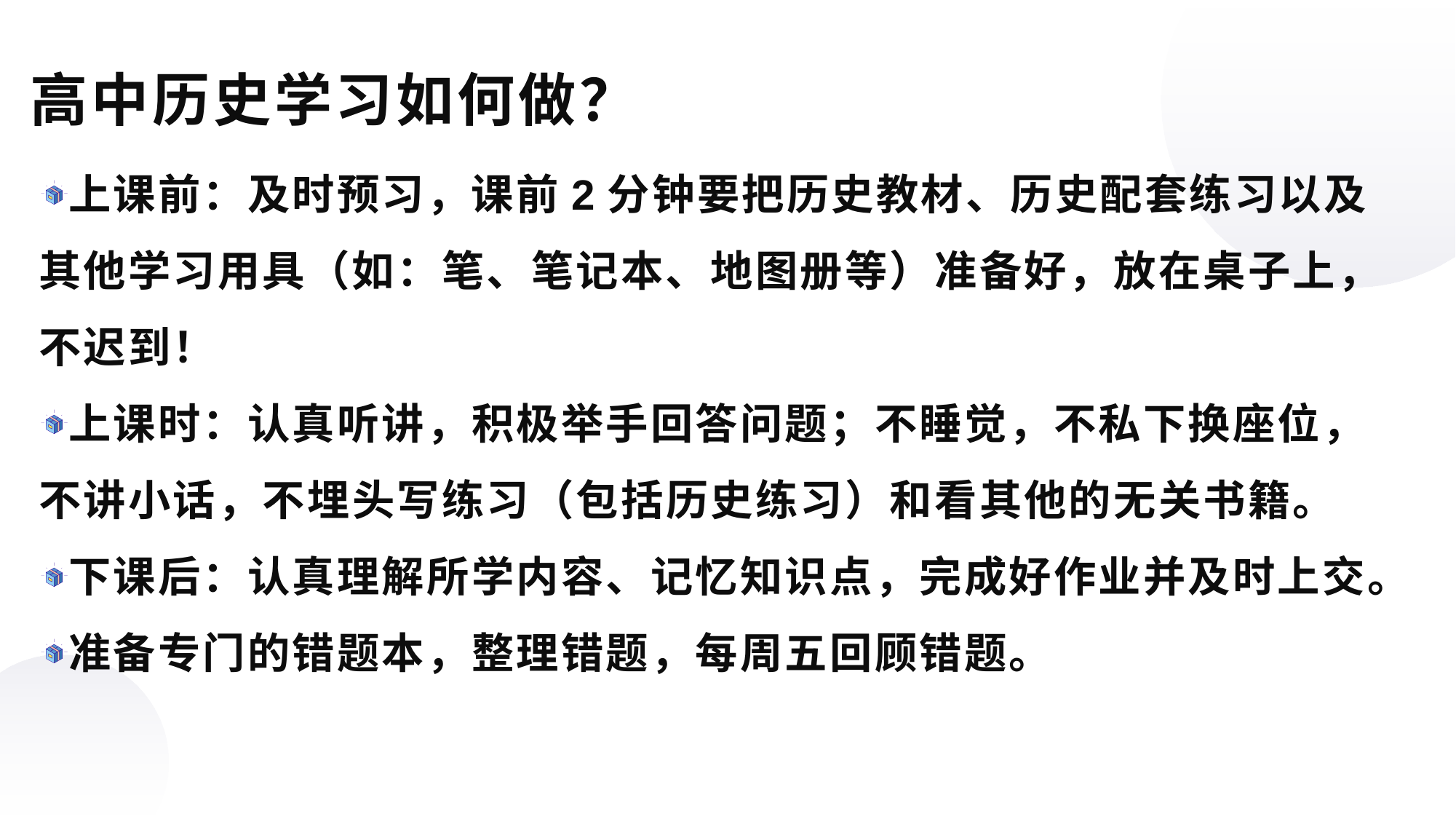

高中历史学习如何做？
上课前：及时预习，课前2分钟要把历史教材、历史配套练习以及其他学习用具（如：笔、笔记本、地图册等）准备好，放在桌子上，不迟到！
上课时：认真听讲，积极举手回答问题；不睡觉，不私下换座位，不讲小话，不埋头写练习（包括历史练习）和看其他的无关书籍。
下课后：认真理解所学内容、记忆知识点，完成好作业并及时上交。
准备专门的错题本，整理错题，每周五回顾错题。